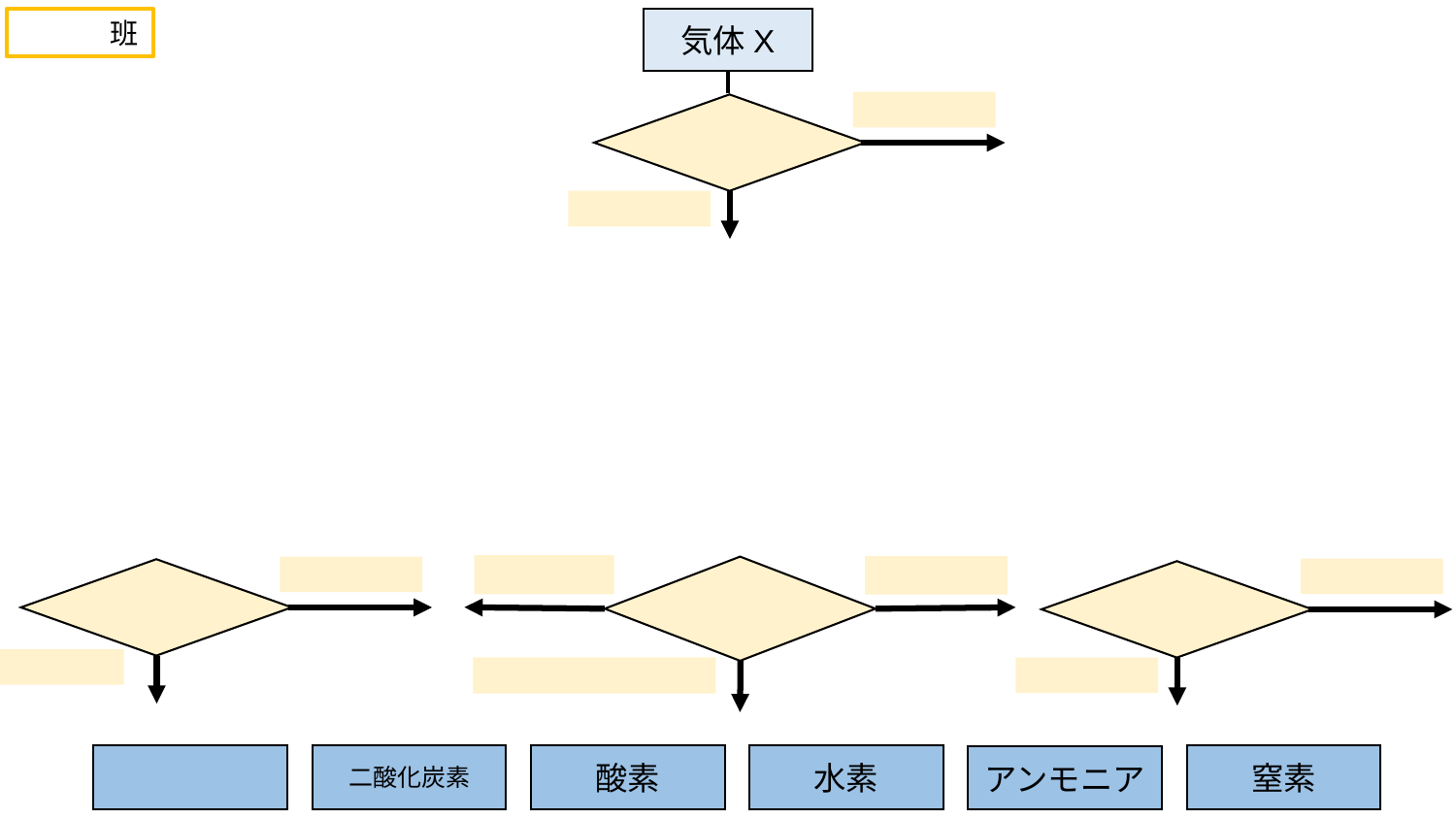

班
気体X

二酸化炭素
酸素
水素
窒素
アンモニア